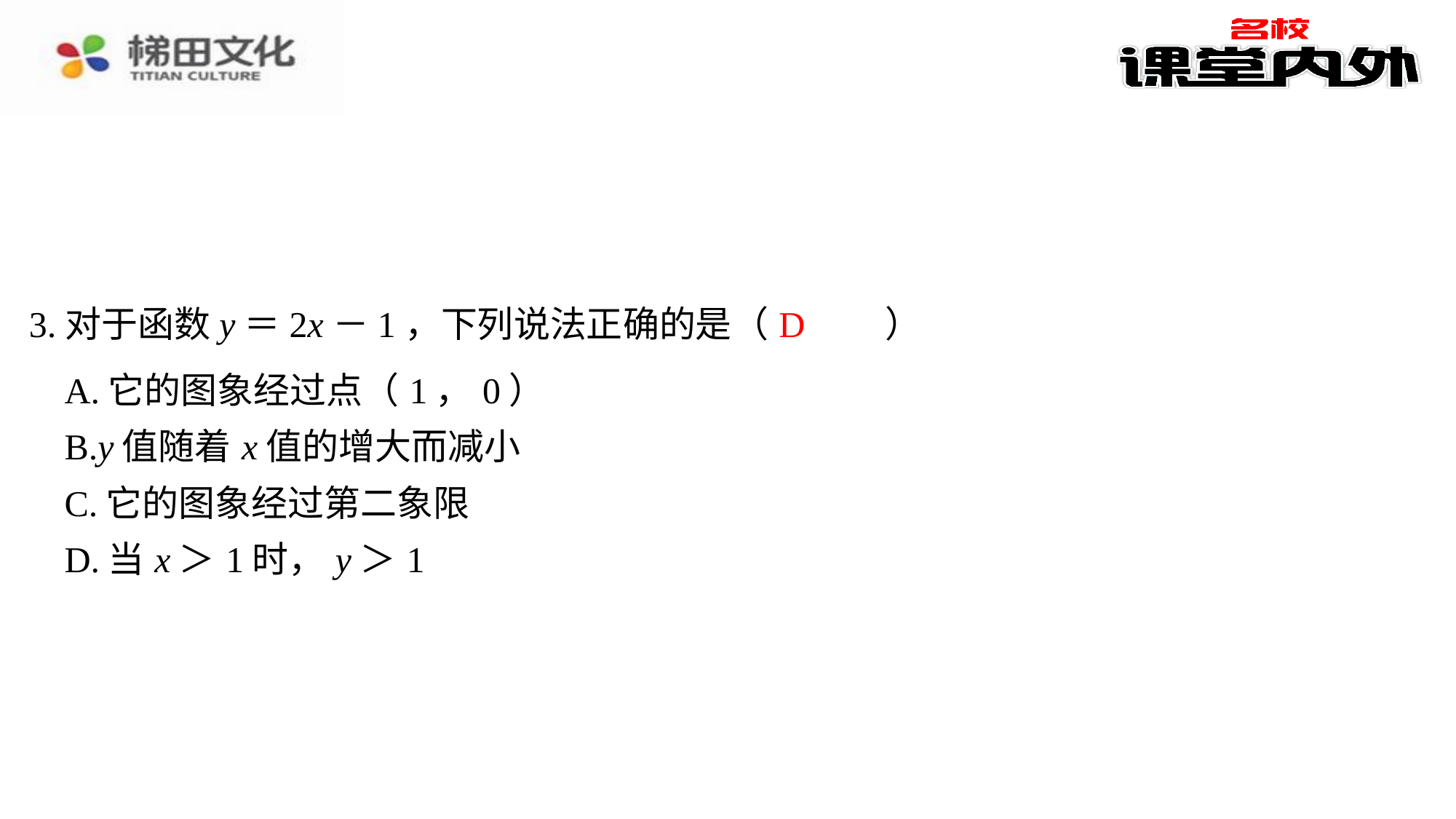

D
3.对于函数y＝2x－1，下列说法正确的是（　D　）
| A.它的图象经过点（1，0） |
| --- |
| B.y值随着x值的增大而减小 |
| C.它的图象经过第二象限 |
| D.当x＞1时，y＞1 |